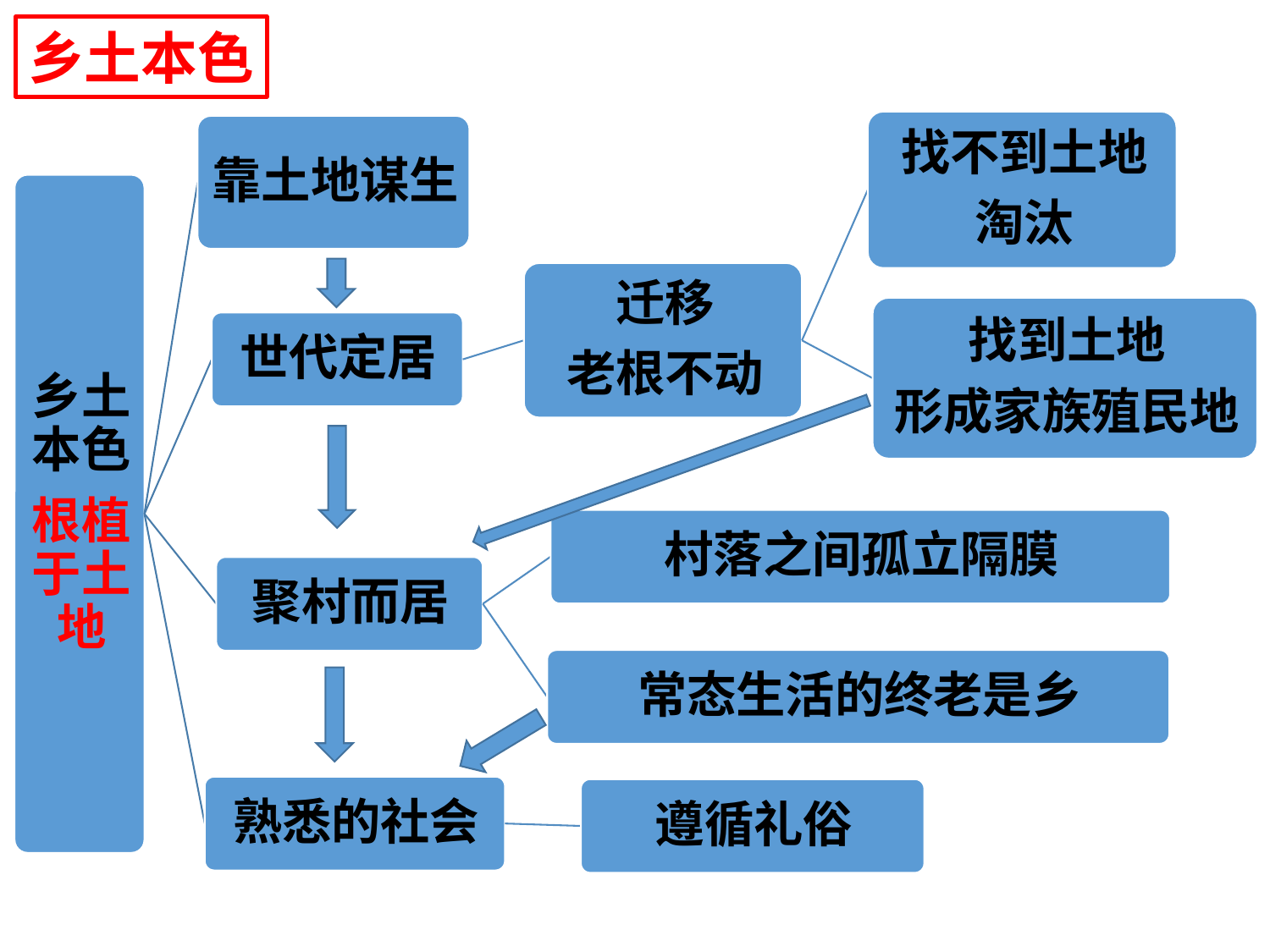

乡土本色
乡土本色
根植于土地

靠土地谋生

世代定居

迁移
老根不动

找不到土地
淘汰

找到土地
形成家族殖民地

聚村而居

村落之间孤立隔膜

常态生活的终老是乡

熟悉的社会

遵循礼俗